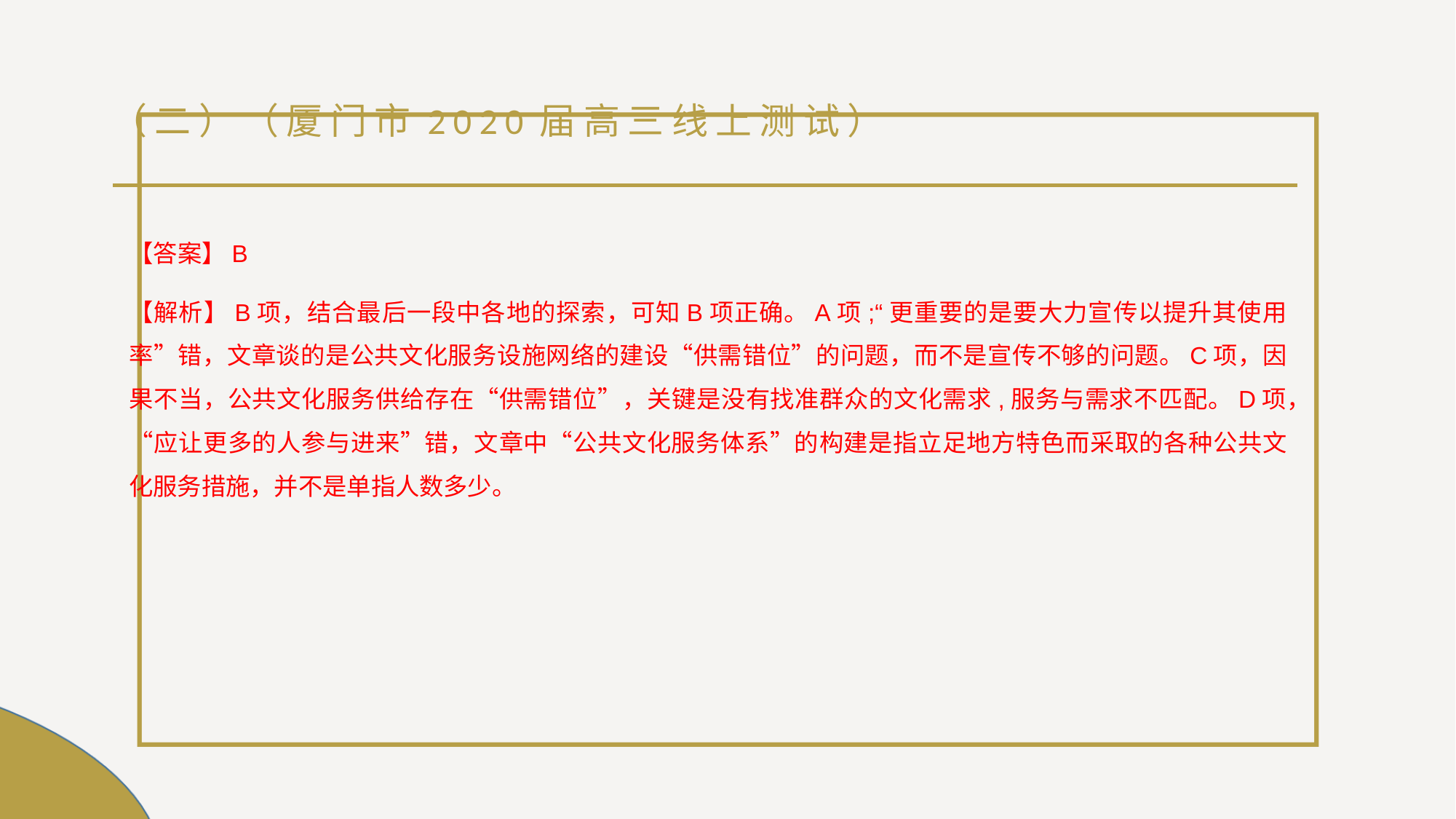

# （二）（厦门市2020届高三线上测试）
【答案】B
【解析】B项，结合最后一段中各地的探索，可知B项正确。A项;“更重要的是要大力宣传以提升其使用率”错，文章谈的是公共文化服务设施网络的建设“供需错位”的问题，而不是宣传不够的问题。C项，因果不当，公共文化服务供给存在“供需错位”，关键是没有找准群众的文化需求,服务与需求不匹配。D项，“应让更多的人参与进来”错，文章中“公共文化服务体系”的构建是指立足地方特色而采取的各种公共文化服务措施，并不是单指人数多少。